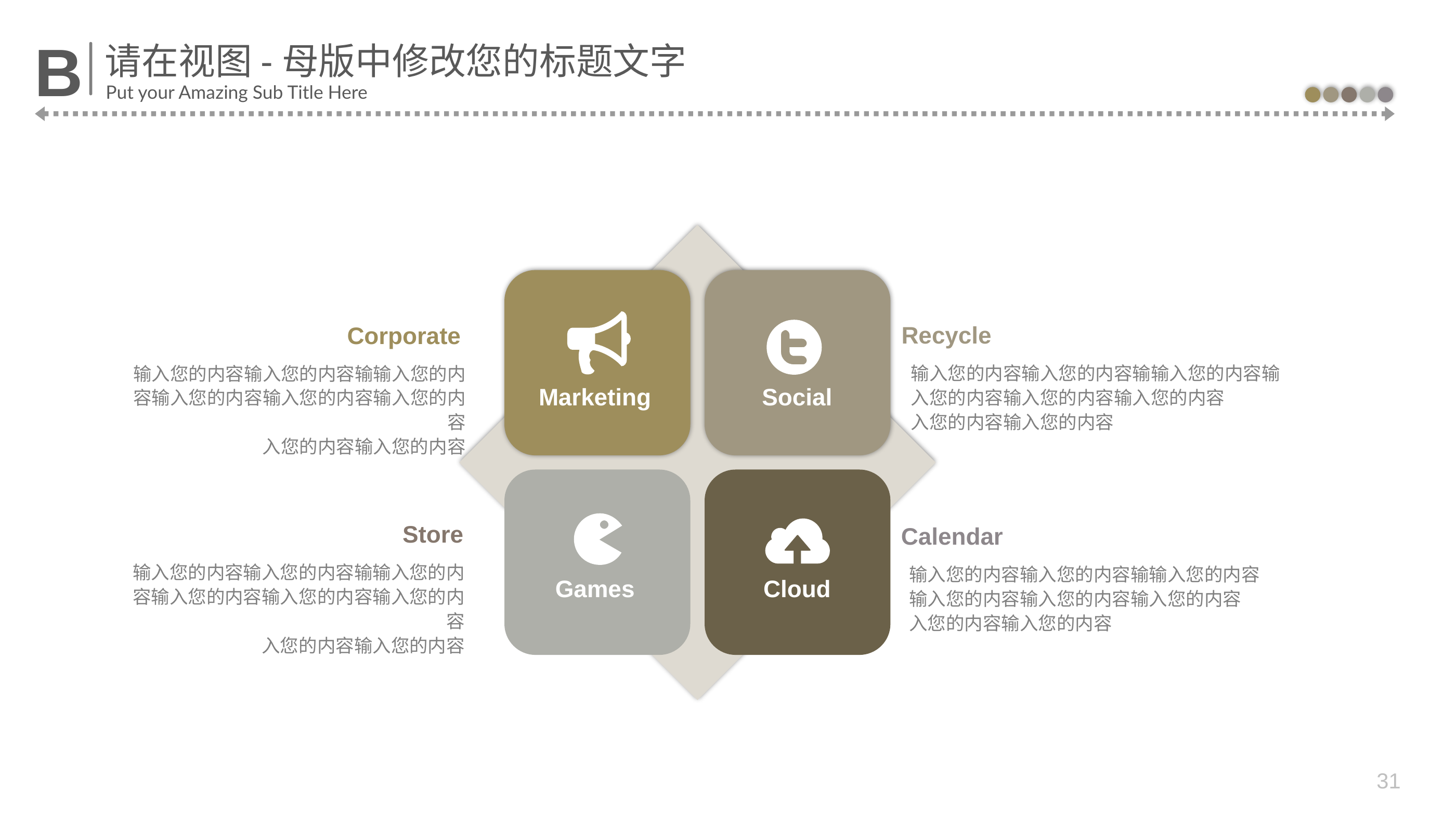

Marketing

Social
Recycle
输入您的内容输入您的内容输输入您的内容输入您的内容输入您的内容输入您的内容
入您的内容输入您的内容
Corporate
输入您的内容输入您的内容输输入您的内容输入您的内容输入您的内容输入您的内容
入您的内容输入您的内容

Games

Cloud
Store
输入您的内容输入您的内容输输入您的内容输入您的内容输入您的内容输入您的内容
入您的内容输入您的内容
Calendar
输入您的内容输入您的内容输输入您的内容输入您的内容输入您的内容输入您的内容
入您的内容输入您的内容
31